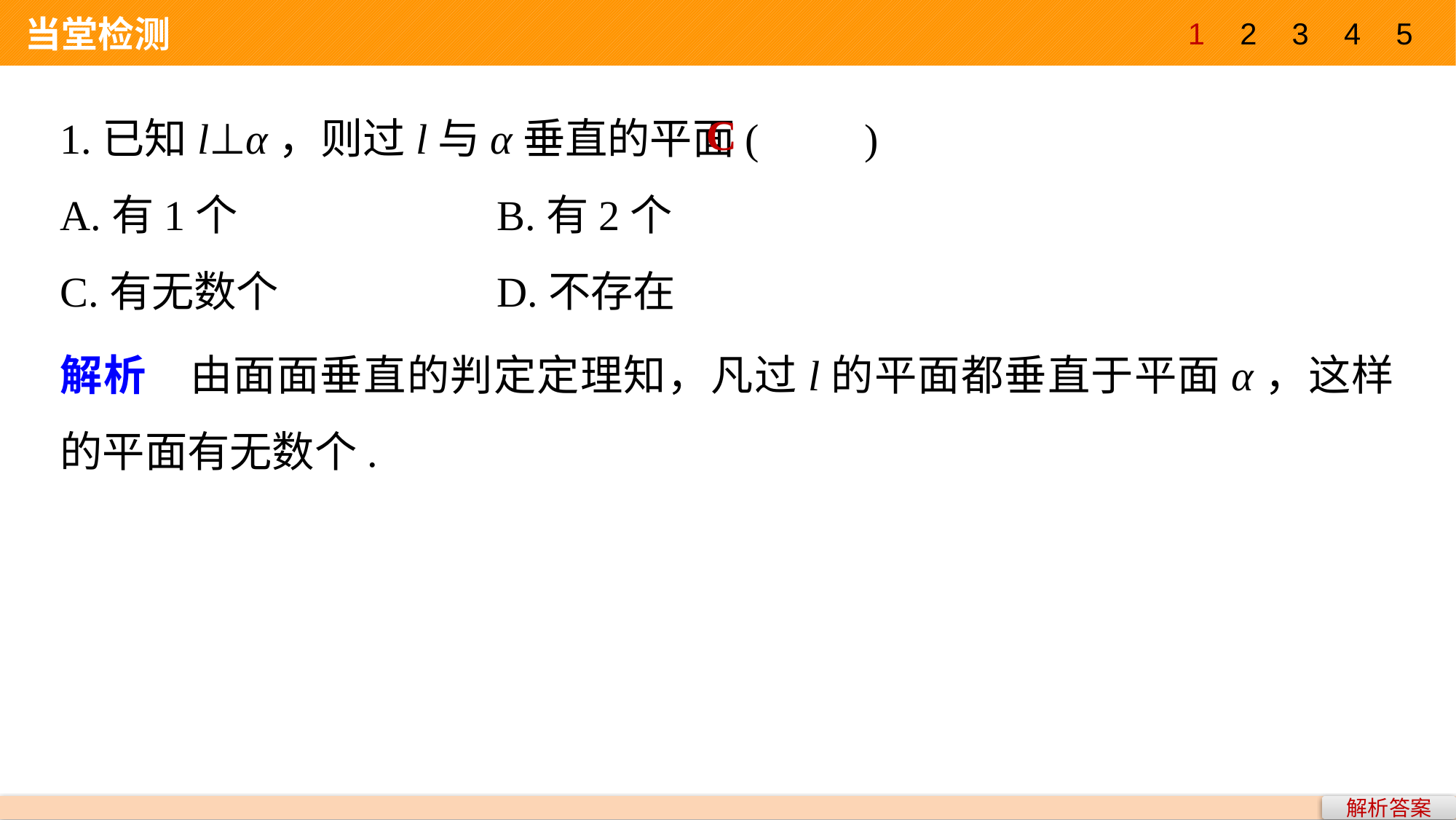

1
2
3
4
5
  当堂检测
1.已知l⊥α，则过l与α垂直的平面(　　)
A.有1个  			B.有2个
C.有无数个  			D.不存在
C
解析　由面面垂直的判定定理知，凡过l的平面都垂直于平面α，这样的平面有无数个.
解析答案